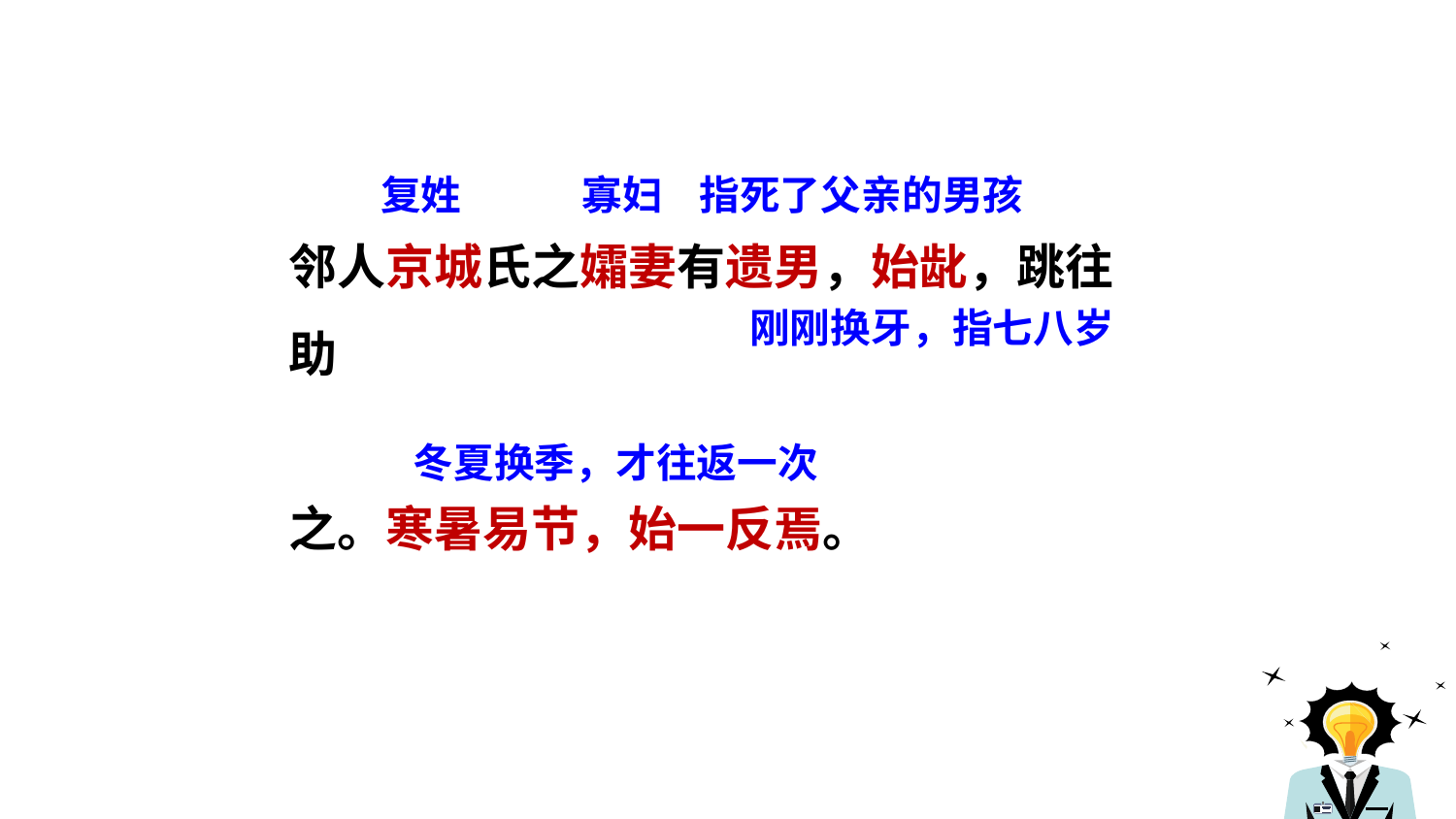

复姓
寡妇
指死了父亲的男孩
邻人京城氏之孀妻有遗男，始龀，跳往助

之。寒暑易节，始一反焉。
刚刚换牙，指七八岁
冬夏换季，才往返一次